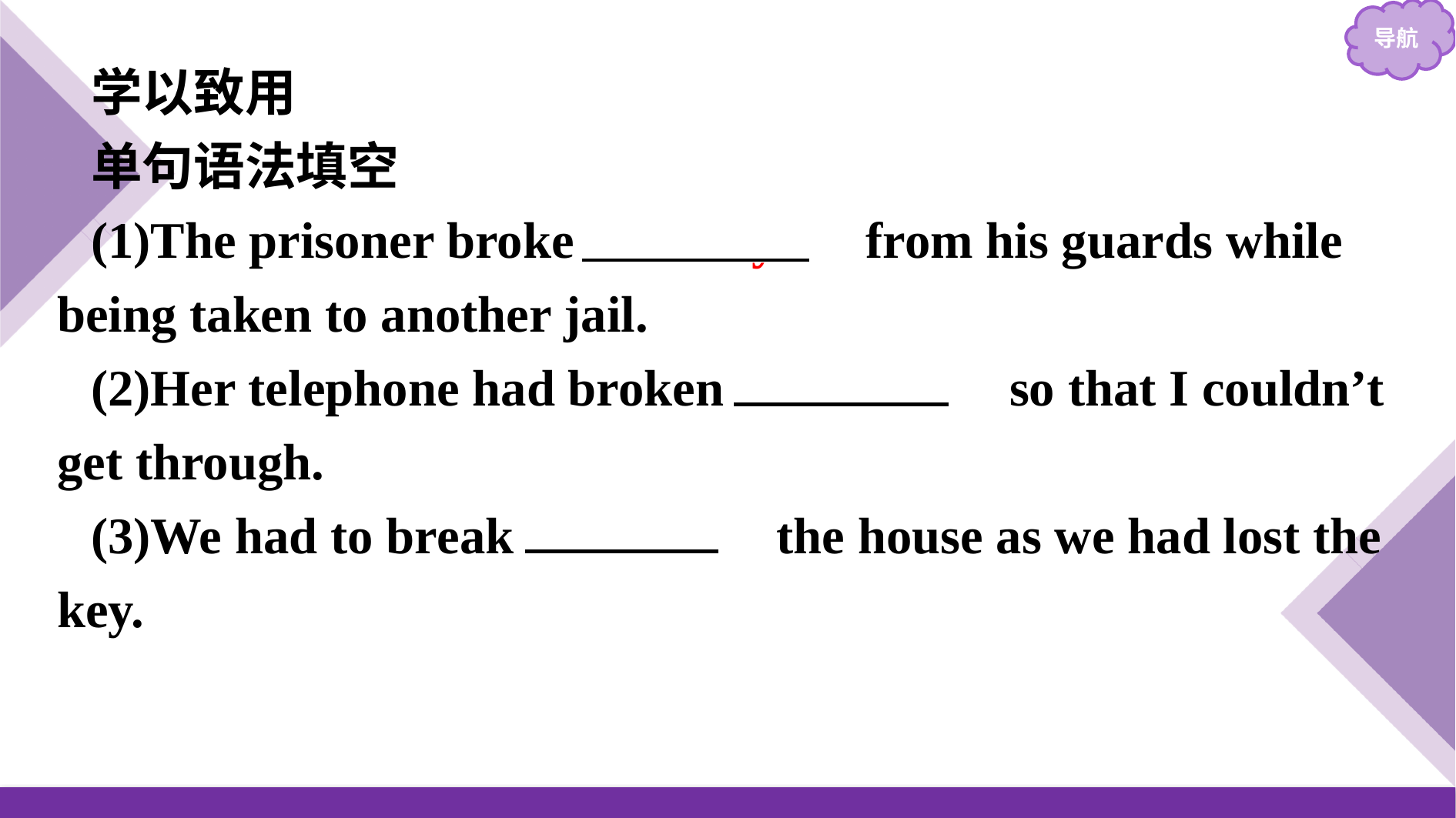

学以致用
单句语法填空
(1)The prisoner broke 　away　 from his guards while being taken to another jail.
(2)Her telephone had broken 　down　so that I couldn’t get through.
(3)We had to break 　into　 the house as we had lost the key.